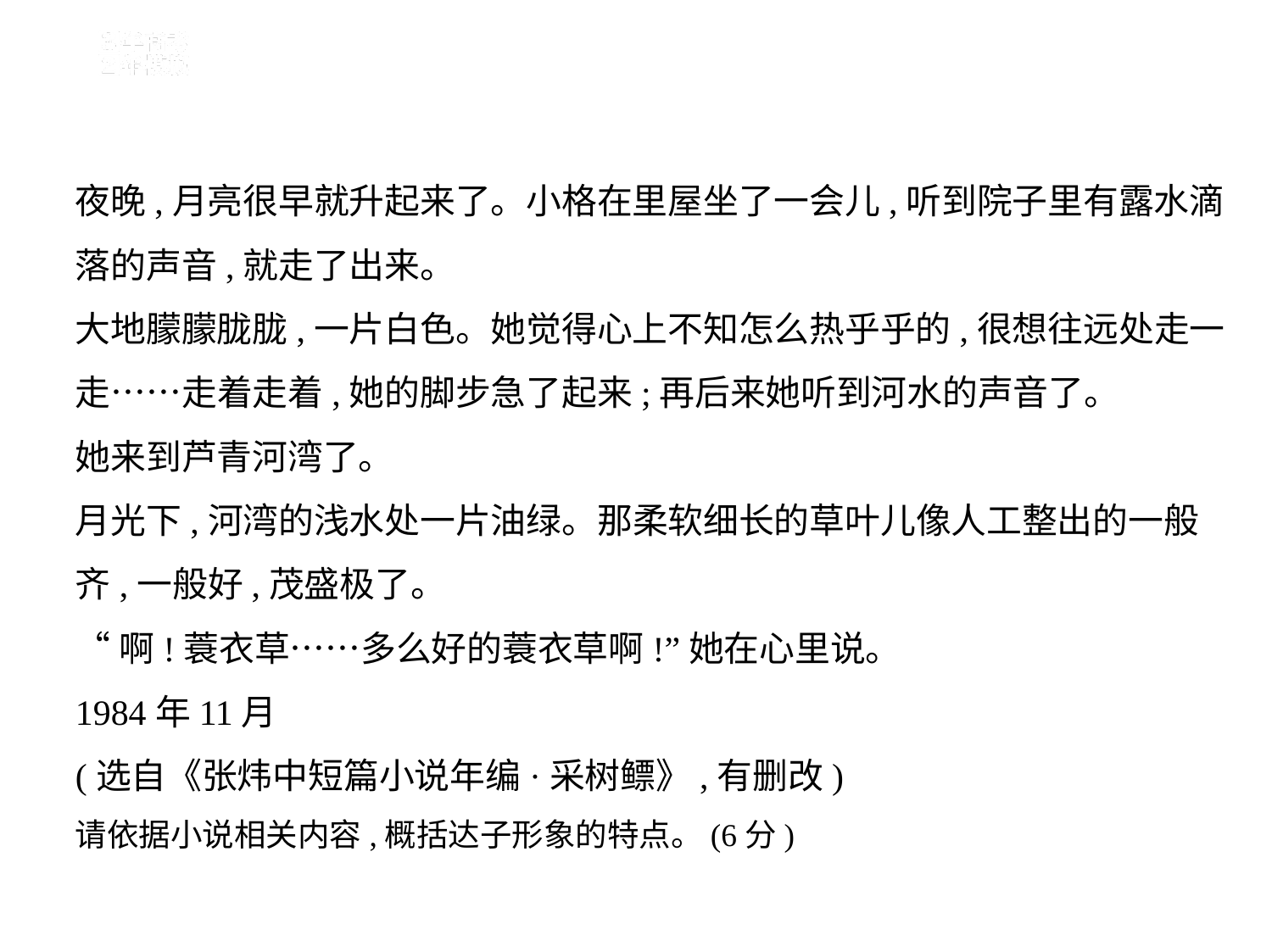

夜晚,月亮很早就升起来了。小格在里屋坐了一会儿,听到院子里有露水滴
落的声音,就走了出来。
大地朦朦胧胧,一片白色。她觉得心上不知怎么热乎乎的,很想往远处走一
走……走着走着,她的脚步急了起来;再后来她听到河水的声音了。
她来到芦青河湾了。
月光下,河湾的浅水处一片油绿。那柔软细长的草叶儿像人工整出的一般
齐,一般好,茂盛极了。
“啊!蓑衣草……多么好的蓑衣草啊!”她在心里说。
1984年11月
(选自《张炜中短篇小说年编·采树鳔》,有删改)
请依据小说相关内容,概括达子形象的特点。(6分)